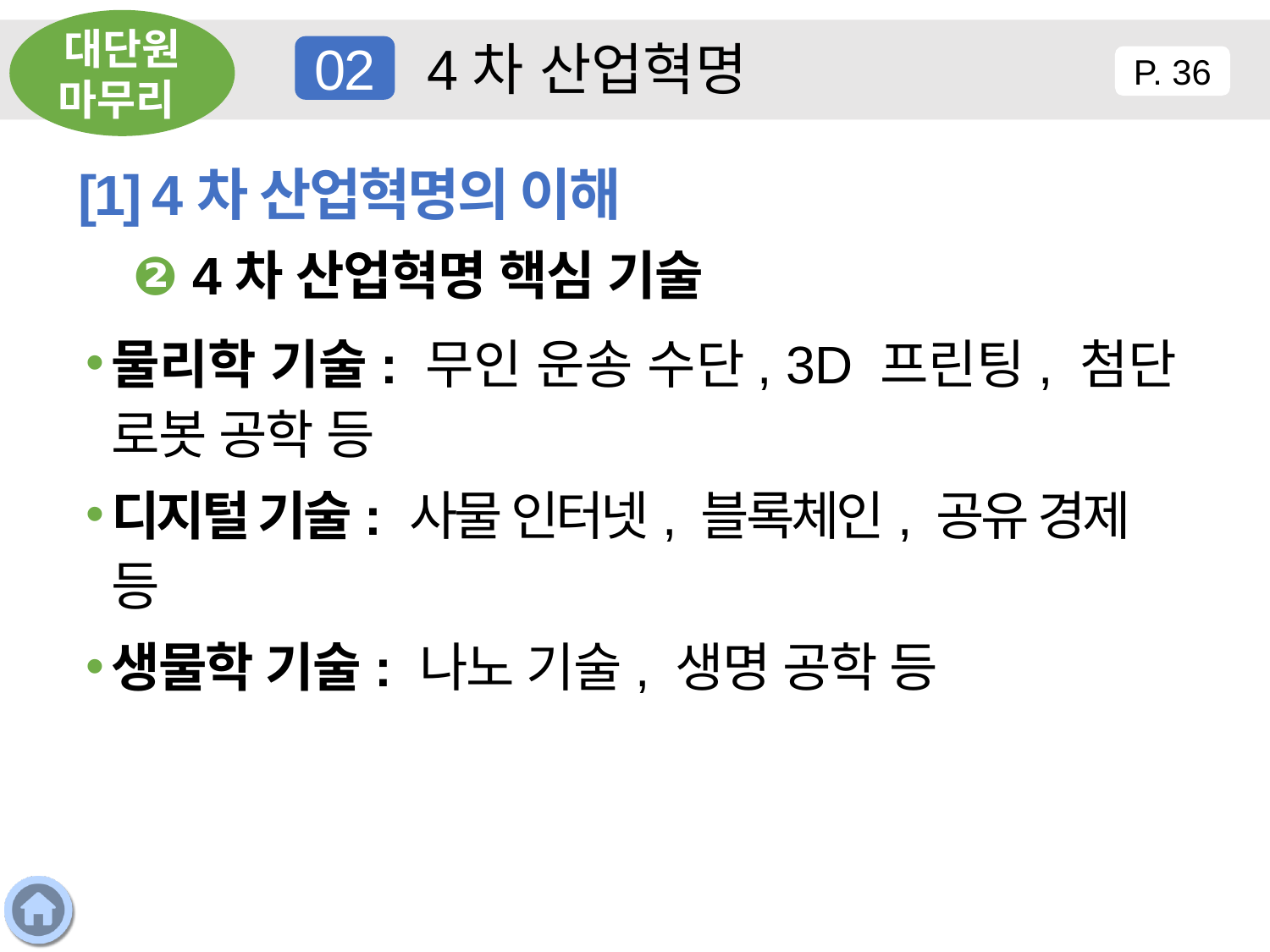

대단원 마무리

4차 산업혁명
02
P. 36
[1] 4차 산업혁명의 이해
❷ 4차 산업혁명 핵심 기술
물리학 기술: 무인 운송 수단, 3D 프린팅, 첨단 로봇 공학 등
디지털 기술: 사물 인터넷, 블록체인, 공유 경제 등
생물학 기술: 나노 기술, 생명 공학 등